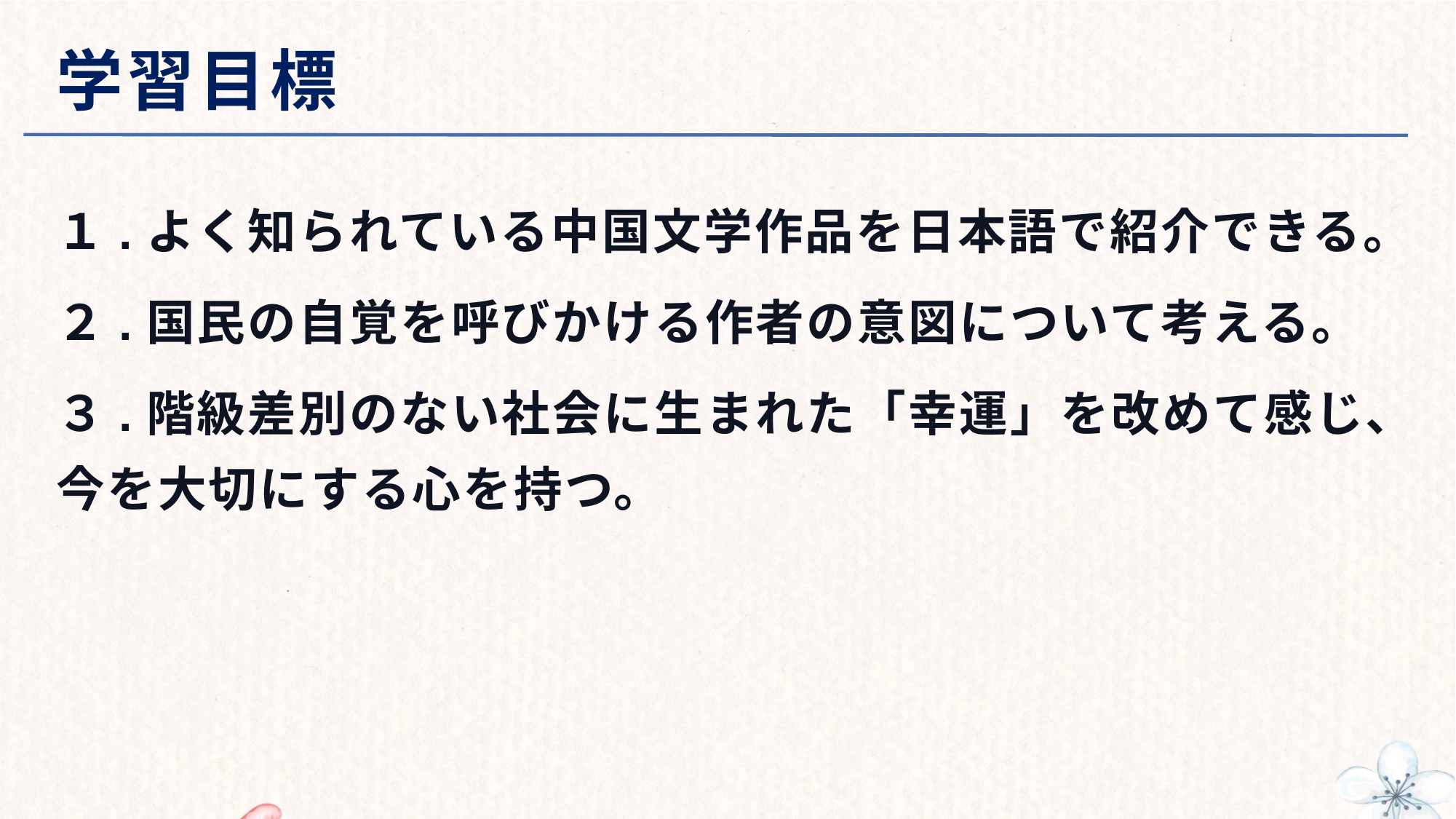

# 学習目標
１.よく知られている中国文学作品を日本語で紹介できる。
２.国民の自覚を呼びかける作者の意図について考える。
３.階級差別のない社会に生まれた「幸運」を改めて感じ、今を大切にする心を持つ。